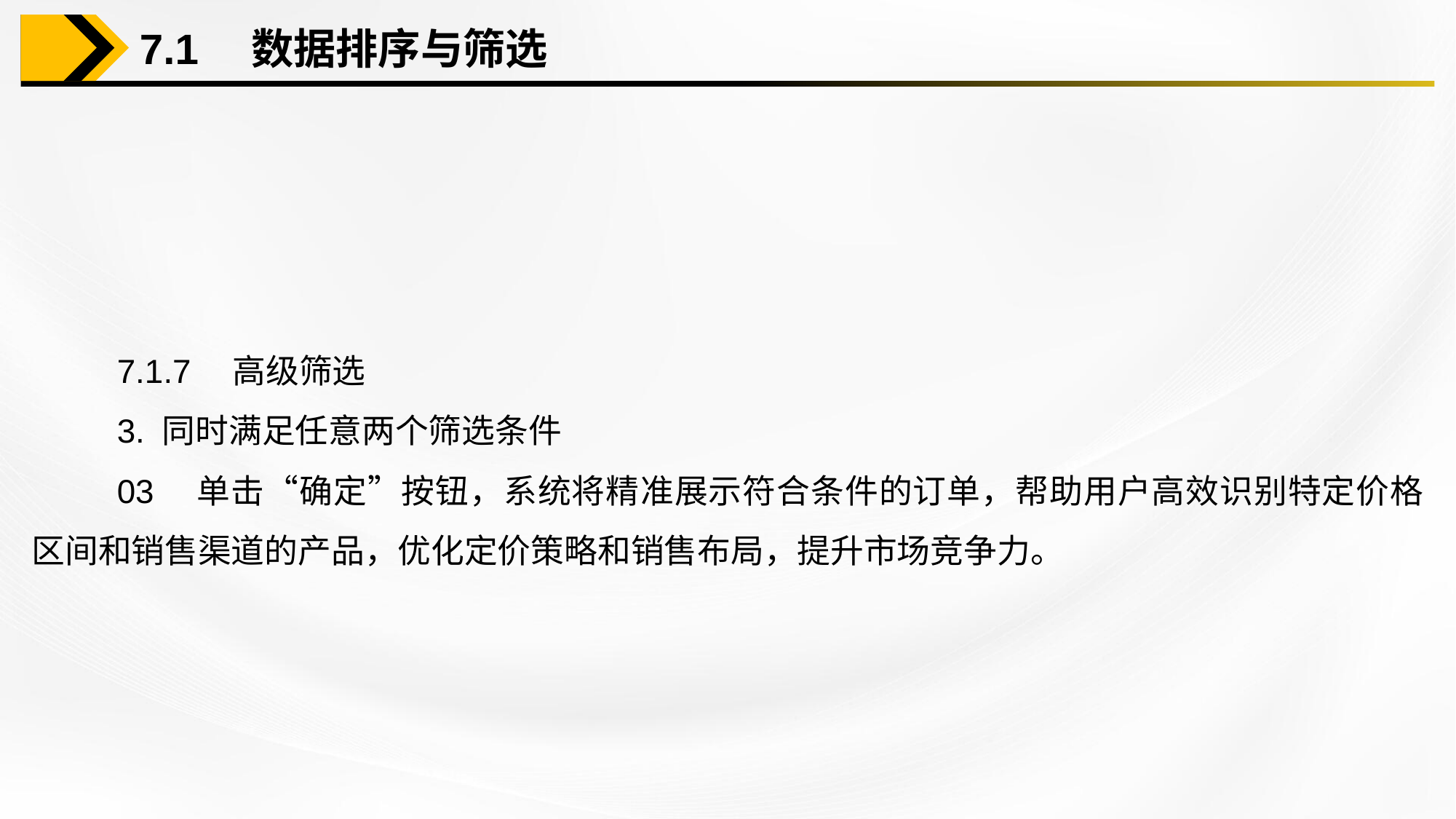

7.1　数据排序与筛选
7.1.7　高级筛选
3. 同时满足任意两个筛选条件
03　单击“确定”按钮，系统将精准展示符合条件的订单，帮助用户高效识别特定价格区间和销售渠道的产品，优化定价策略和销售布局，提升市场竞争力。